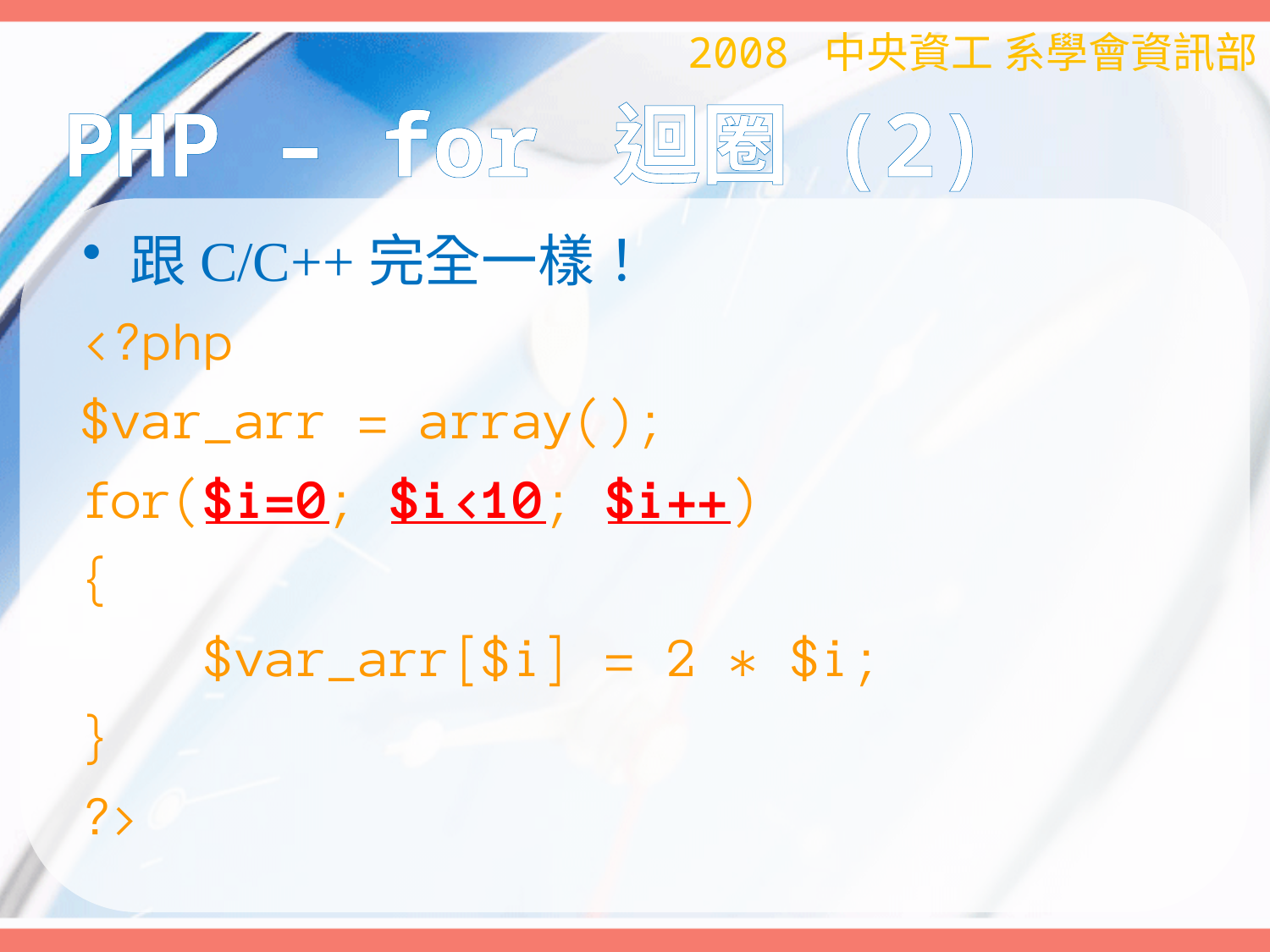

2008 中央資工 系學會資訊部
# PHP – for 迴圈 (2)

跟C/C++完全一樣！
<?php
$var_arr = array();
for($i=0; $i<10; $i++)
{
    $var_arr[$i] = 2 * $i;
}
?>